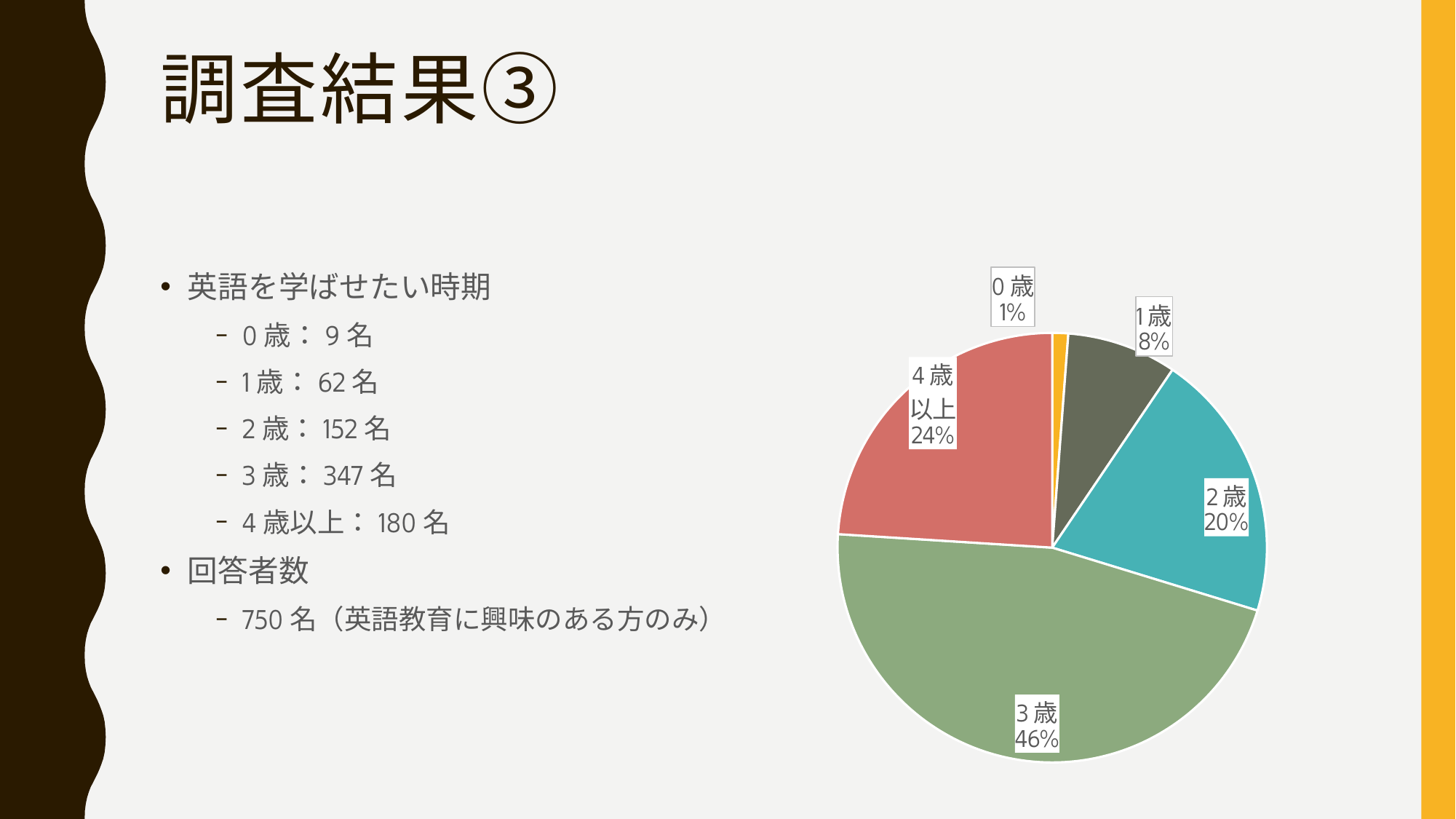

# 調査結果③

### Chart

| Category | 英語を学ばせたい時期 |
|---|---|
| 0歳 | 9.0 |
| 1歳 | 62.0 |
| 2歳 | 152.0 |
| 3歳 | 347.0 |
| 4歳以上 | 180.0 |
英語を学ばせたい時期
0歳：9名
1歳：62名
2歳：152名
3歳：347名
4歳以上：180名
回答者数
750名（英語教育に興味のある方のみ）